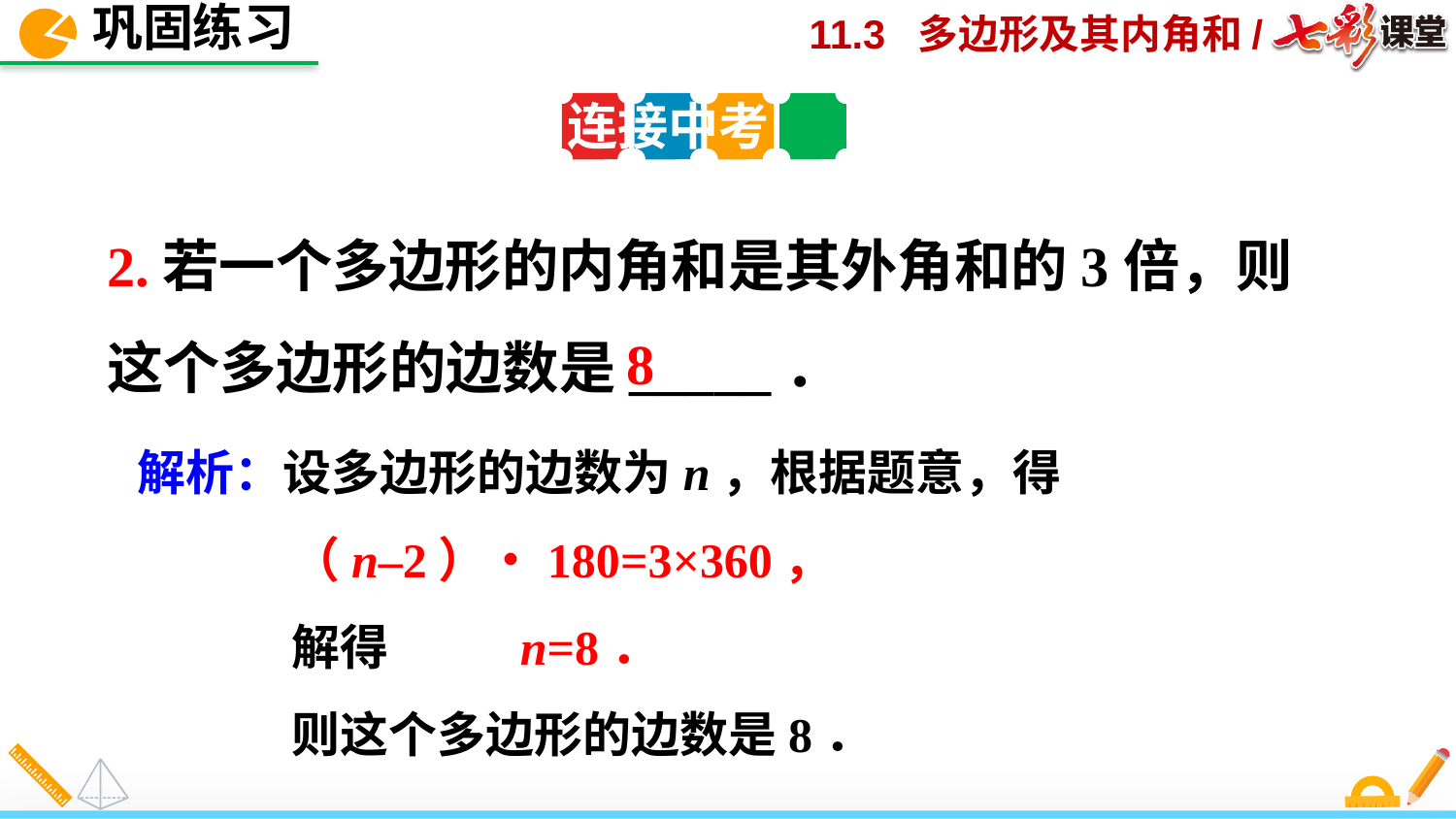

巩固练习

连接中考

2.若一个多边形的内角和是其外角和的3倍，则这个多边形的边数是_____．
8
解析：设多边形的边数为n，根据题意，得
             （n–2）•180=3×360，
             解得           n=8．
             则这个多边形的边数是8．